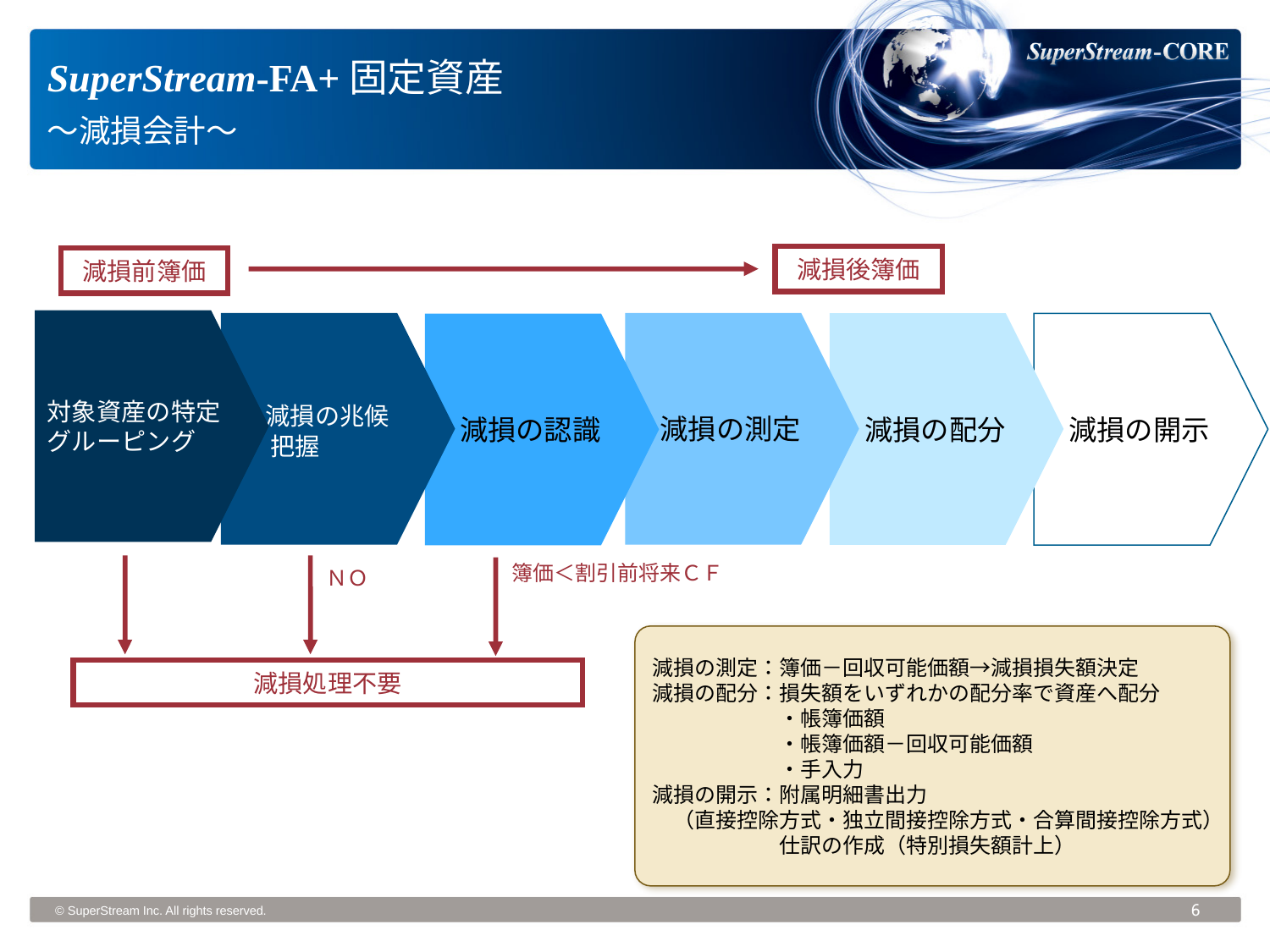

SuperStream-FA+固定資産
～減損会計～
減損後簿価
減損前簿価

対象資産の特定
グルーピング
  減損の兆候
　把握
減損の測定
減損の配分
減損の開示
減損の認識
簿価＜割引前将来ＣＦ

ＮＯ
減損の測定：簿価－回収可能価額→減損損失額決定
減損の配分：損失額をいずれかの配分率で資産へ配分
　　　　　　・帳簿価額
　　　　　　・帳簿価額－回収可能価額
　　　　　　・手入力
減損の開示：附属明細書出力
　（直接控除方式・独立間接控除方式・合算間接控除方式）
　　　　　　仕訳の作成（特別損失額計上）
減損処理不要
© SuperStream Inc. All rights reserved.
6